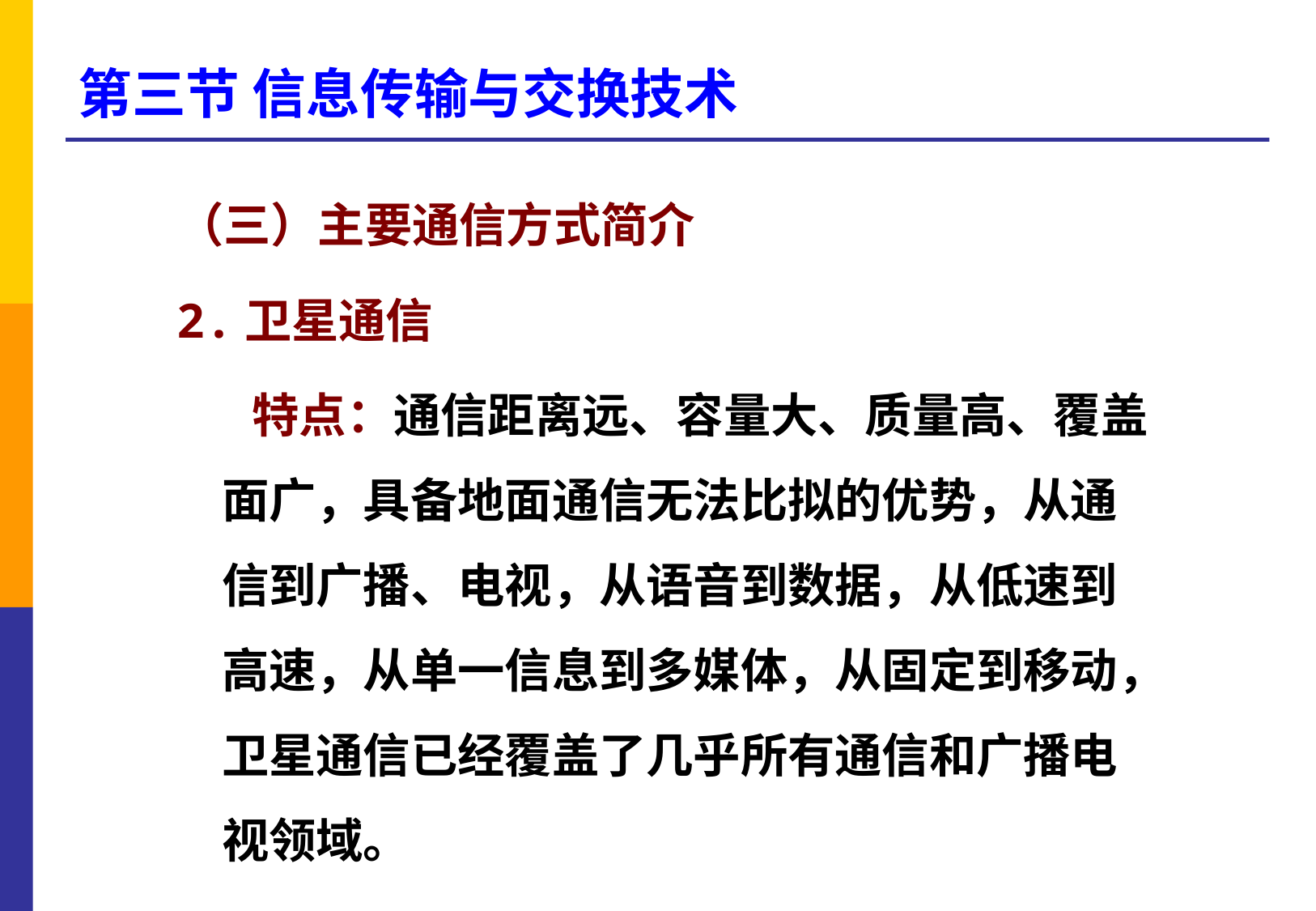

# 第三节 信息传输与交换技术
（三）主要通信方式简介
2.卫星通信
      特点：通信距离远、容量大、质量高、覆盖面广，具备地面通信无法比拟的优势，从通信到广播、电视，从语音到数据，从低速到高速，从单一信息到多媒体，从固定到移动，卫星通信已经覆盖了几乎所有通信和广播电视领域。